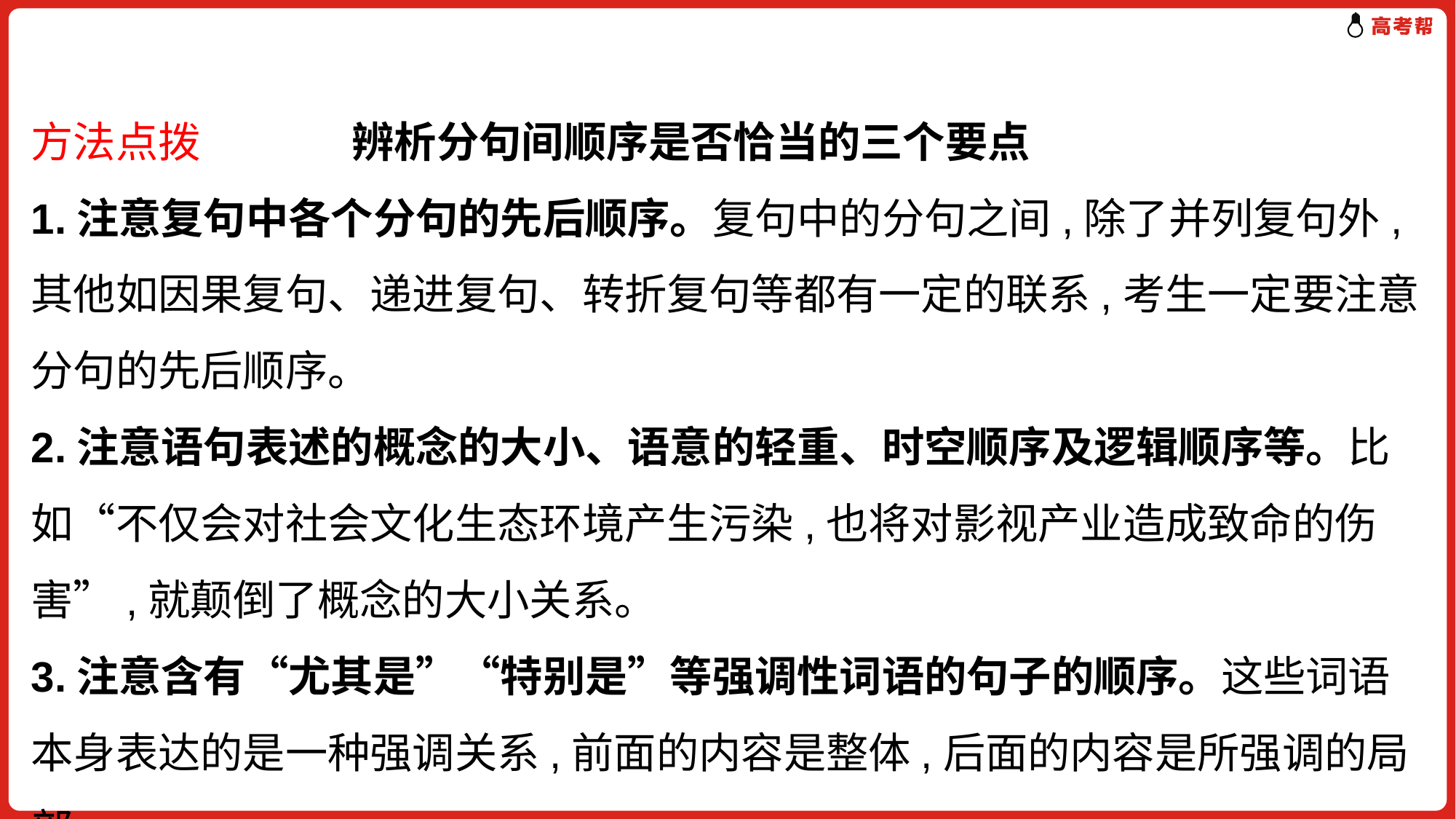

方法点拨                辨析分句间顺序是否恰当的三个要点
1.注意复句中各个分句的先后顺序。复句中的分句之间,除了并列复句外,其他如因果复句、递进复句、转折复句等都有一定的联系,考生一定要注意分句的先后顺序。
2.注意语句表述的概念的大小、语意的轻重、时空顺序及逻辑顺序等。比如“不仅会对社会文化生态环境产生污染,也将对影视产业造成致命的伤害”,就颠倒了概念的大小关系。
3.注意含有“尤其是”“特别是”等强调性词语的句子的顺序。这些词语本身表达的是一种强调关系,前面的内容是整体,后面的内容是所强调的局部。